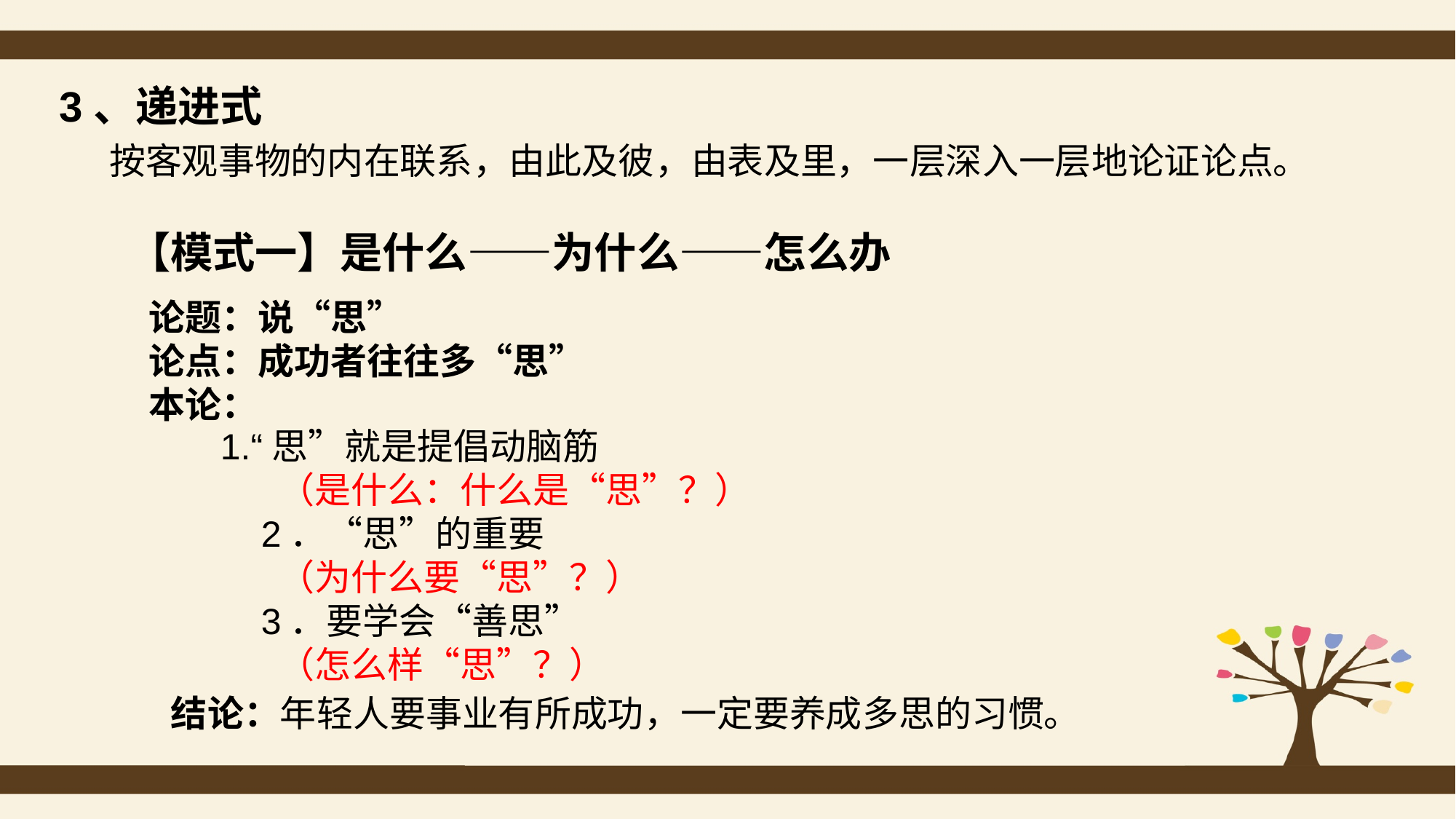

3、递进式
     按客观事物的内在联系，由此及彼，由表及里，一层深入一层地论证论点。

【模式一】是什么——为什么——怎么办
论题：说“思”
论点：成功者往往多“思”
本论：
    1.“思”就是提倡动脑筋
           （是什么：什么是“思”？）
　　2．“思”的重要
           （为什么要“思”？）
　　3．要学会“善思”
           （怎么样“思”？）
结论：年轻人要事业有所成功，一定要养成多思的习惯。